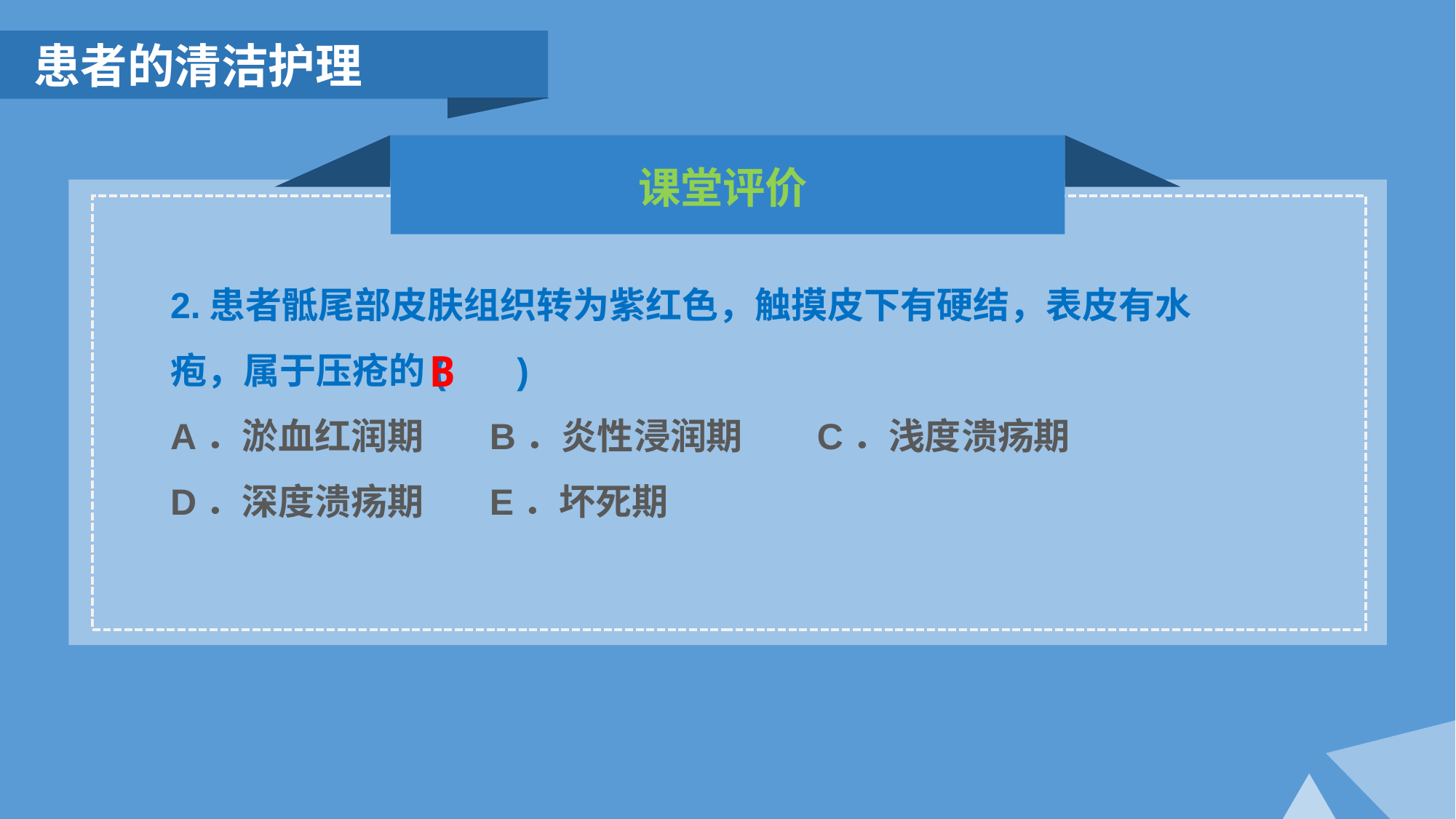

患者的清洁护理

课堂评价

2.患者骶尾部皮肤组织转为紫红色，触摸皮下有硬结，表皮有水疱，属于压疮的(       )
A．淤血红润期       B．炎性浸润期        C．浅度溃疡期
D．深度溃疡期       E．坏死期
B